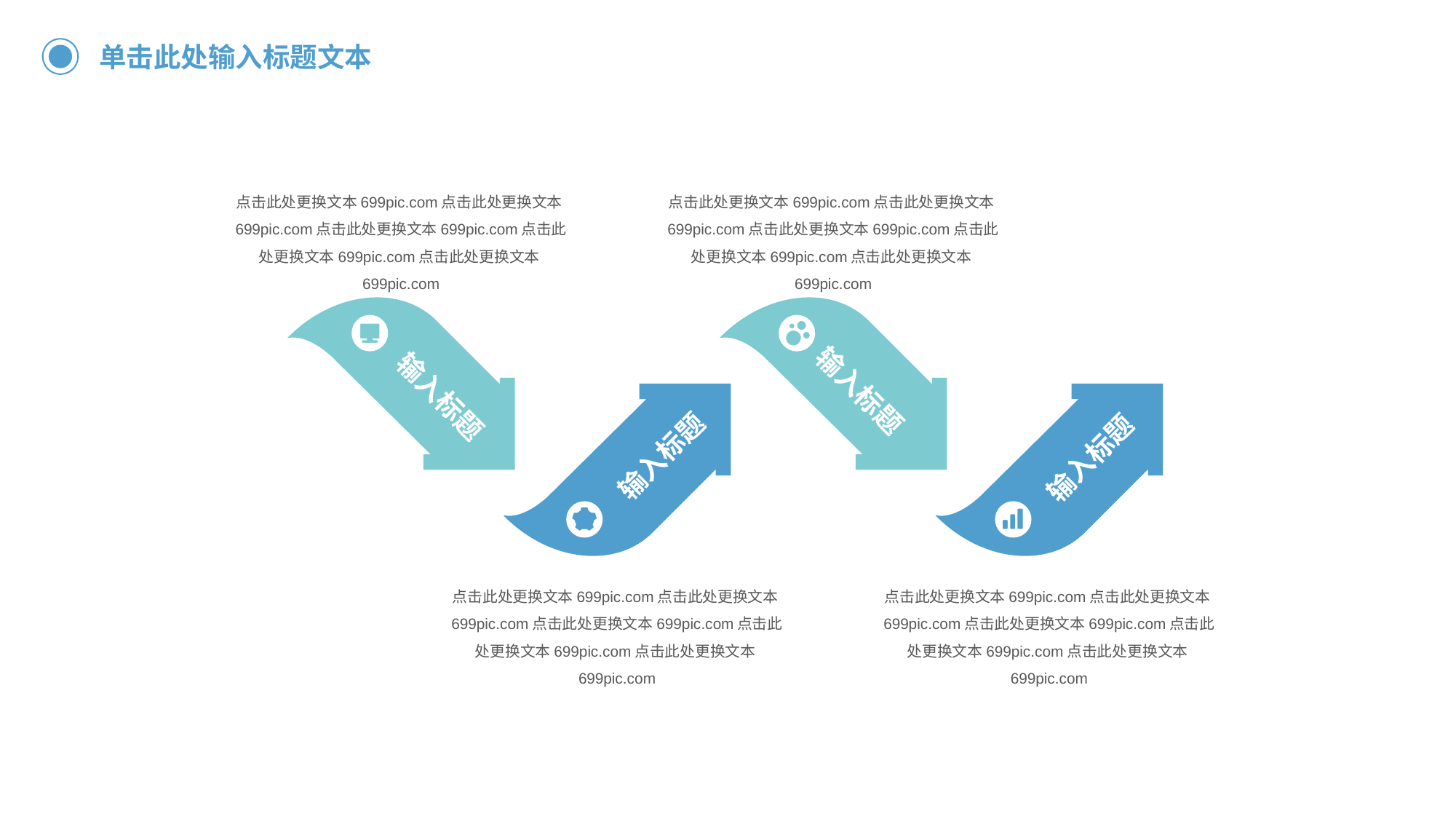

单击此处输入标题文本

点击此处更换文本699pic.com点击此处更换文本699pic.com点击此处更换文本699pic.com点击此处更换文本699pic.com点击此处更换文本699pic.com
点击此处更换文本699pic.com点击此处更换文本699pic.com点击此处更换文本699pic.com点击此处更换文本699pic.com点击此处更换文本699pic.com

输入标题

输入标题

输入标题

输入标题

点击此处更换文本699pic.com点击此处更换文本699pic.com点击此处更换文本699pic.com点击此处更换文本699pic.com点击此处更换文本699pic.com
点击此处更换文本699pic.com点击此处更换文本699pic.com点击此处更换文本699pic.com点击此处更换文本699pic.com点击此处更换文本699pic.com